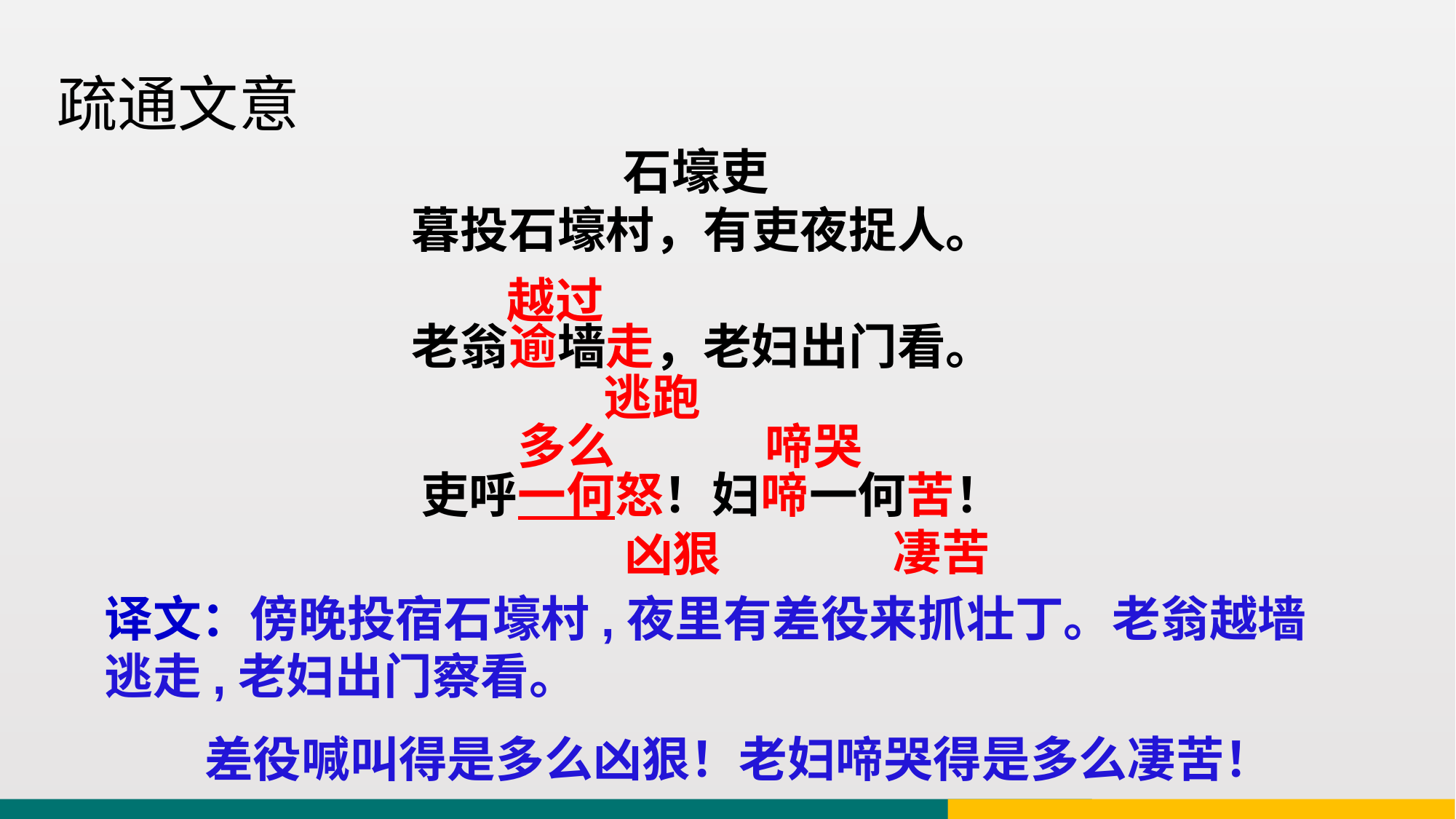

疏通文意
石壕吏
暮投石壕村，有吏夜捉人。

老翁逾墙走，老妇出门看。
越过
逃跑
啼哭
多么
吏呼一何怒！妇啼一何苦！
凄苦
凶狠
译文：傍晚投宿石壕村,夜里有差役来抓壮丁。老翁越墙逃走,老妇出门察看。
        差役喊叫得是多么凶狠！老妇啼哭得是多么凄苦！